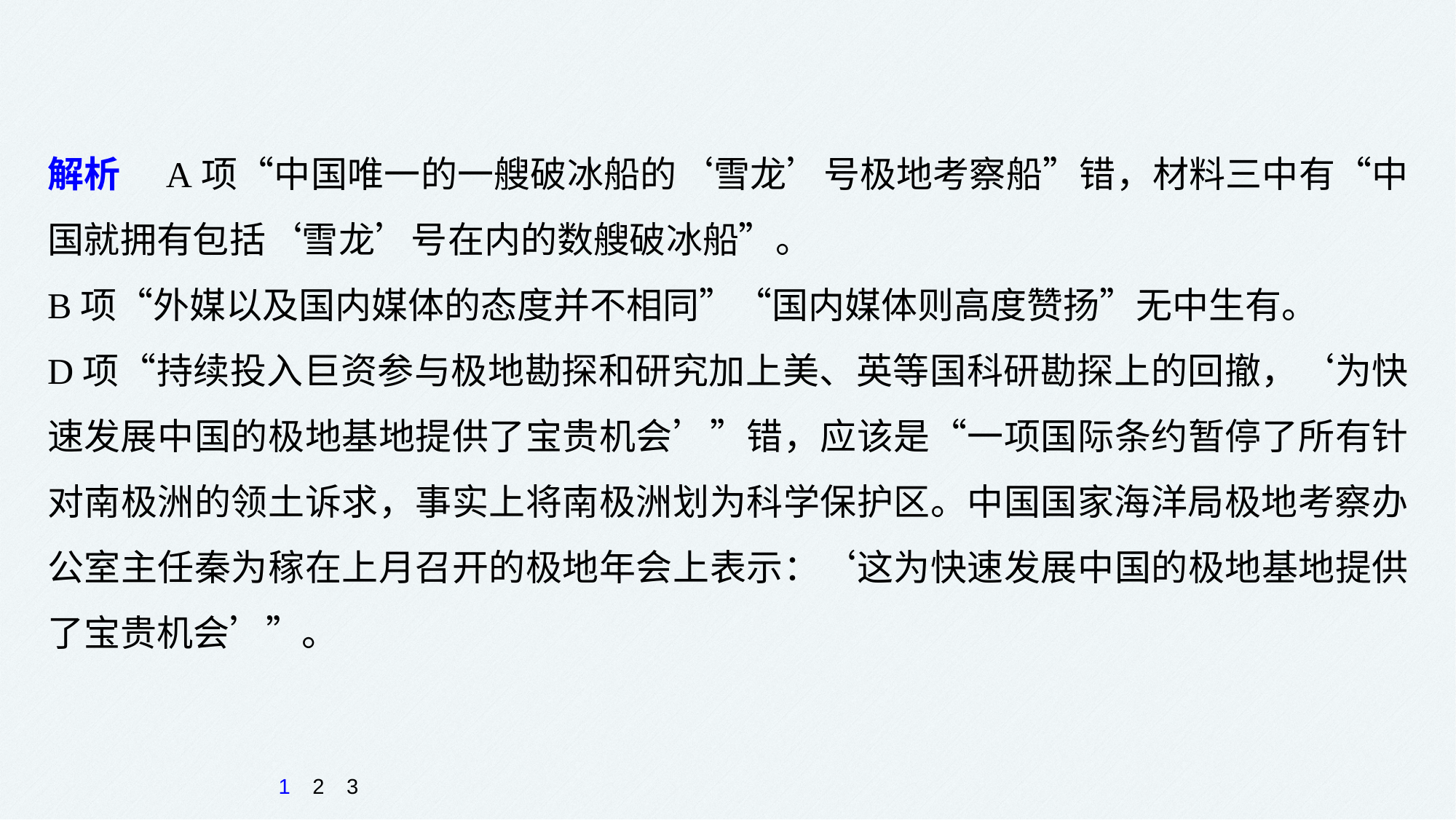

解析　A项“中国唯一的一艘破冰船的‘雪龙’号极地考察船”错，材料三中有“中国就拥有包括‘雪龙’号在内的数艘破冰船”。
B项“外媒以及国内媒体的态度并不相同”“国内媒体则高度赞扬”无中生有。
D项“持续投入巨资参与极地勘探和研究加上美、英等国科研勘探上的回撤，‘为快速发展中国的极地基地提供了宝贵机会’”错，应该是“一项国际条约暂停了所有针对南极洲的领土诉求，事实上将南极洲划为科学保护区。中国国家海洋局极地考察办公室主任秦为稼在上月召开的极地年会上表示：‘这为快速发展中国的极地基地提供了宝贵机会’”。
1
2
3